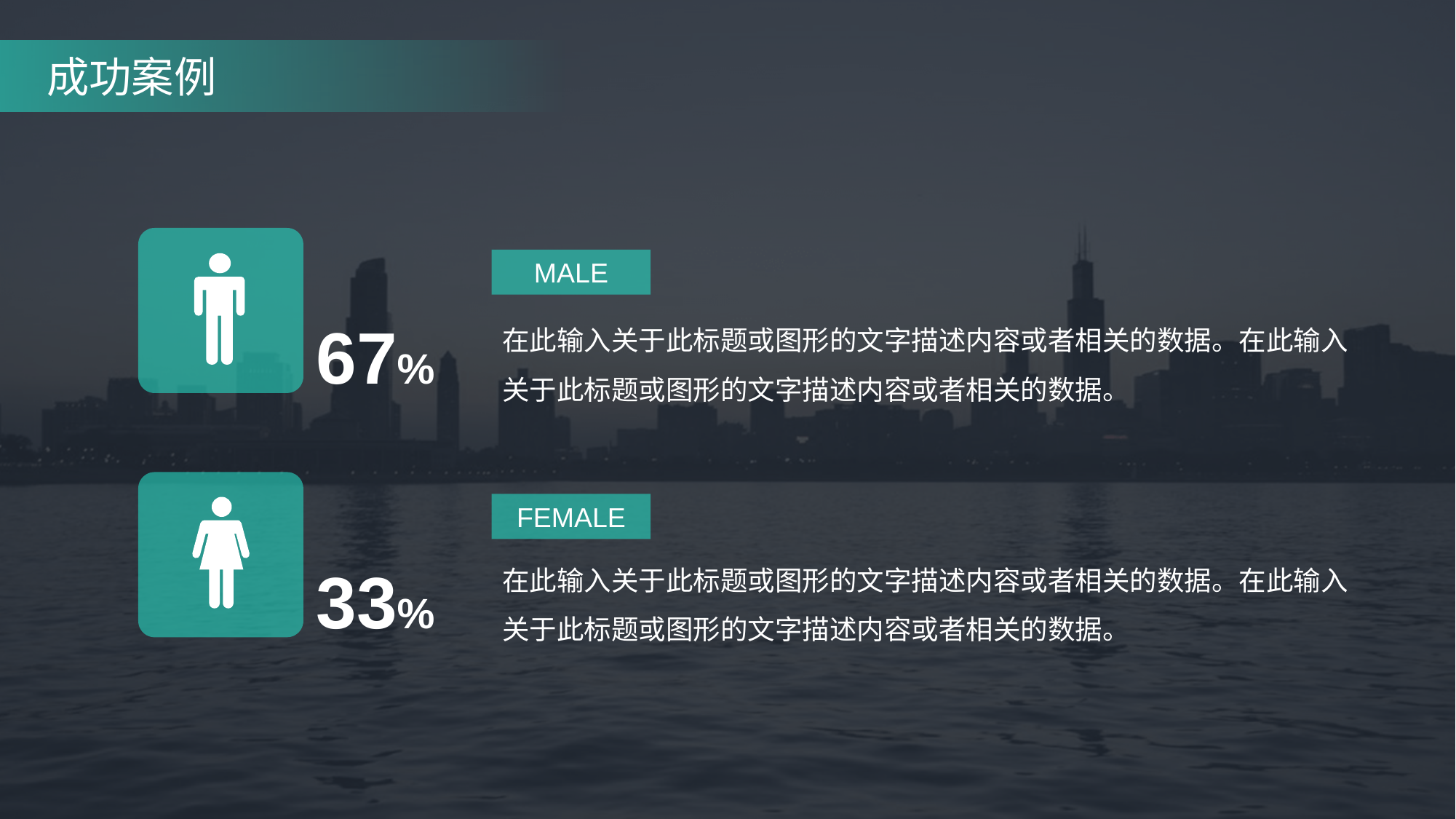

# 成功案例

MALE

在此输入关于此标题或图形的文字描述内容或者相关的数据。在此输入关于此标题或图形的文字描述内容或者相关的数据。
67%

FEMALE

在此输入关于此标题或图形的文字描述内容或者相关的数据。在此输入关于此标题或图形的文字描述内容或者相关的数据。
33%